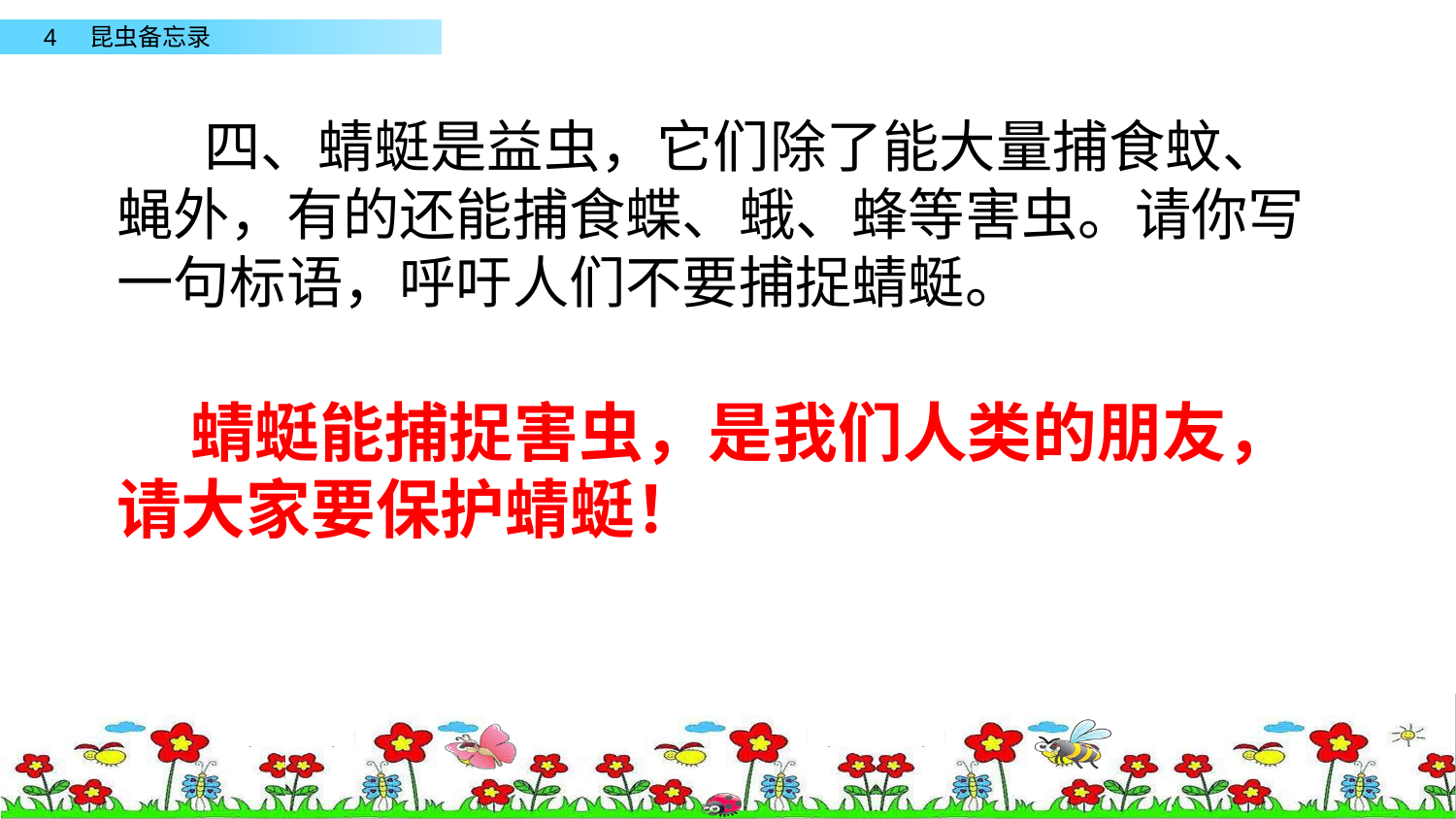

四、蜻蜓是益虫，它们除了能大量捕食蚊、蝇外，有的还能捕食蝶、蛾、蜂等害虫。请你写一句标语，呼吁人们不要捕捉蜻蜓。
    蜻蜓能捕捉害虫，是我们人类的朋友，请大家要保护蜻蜓！